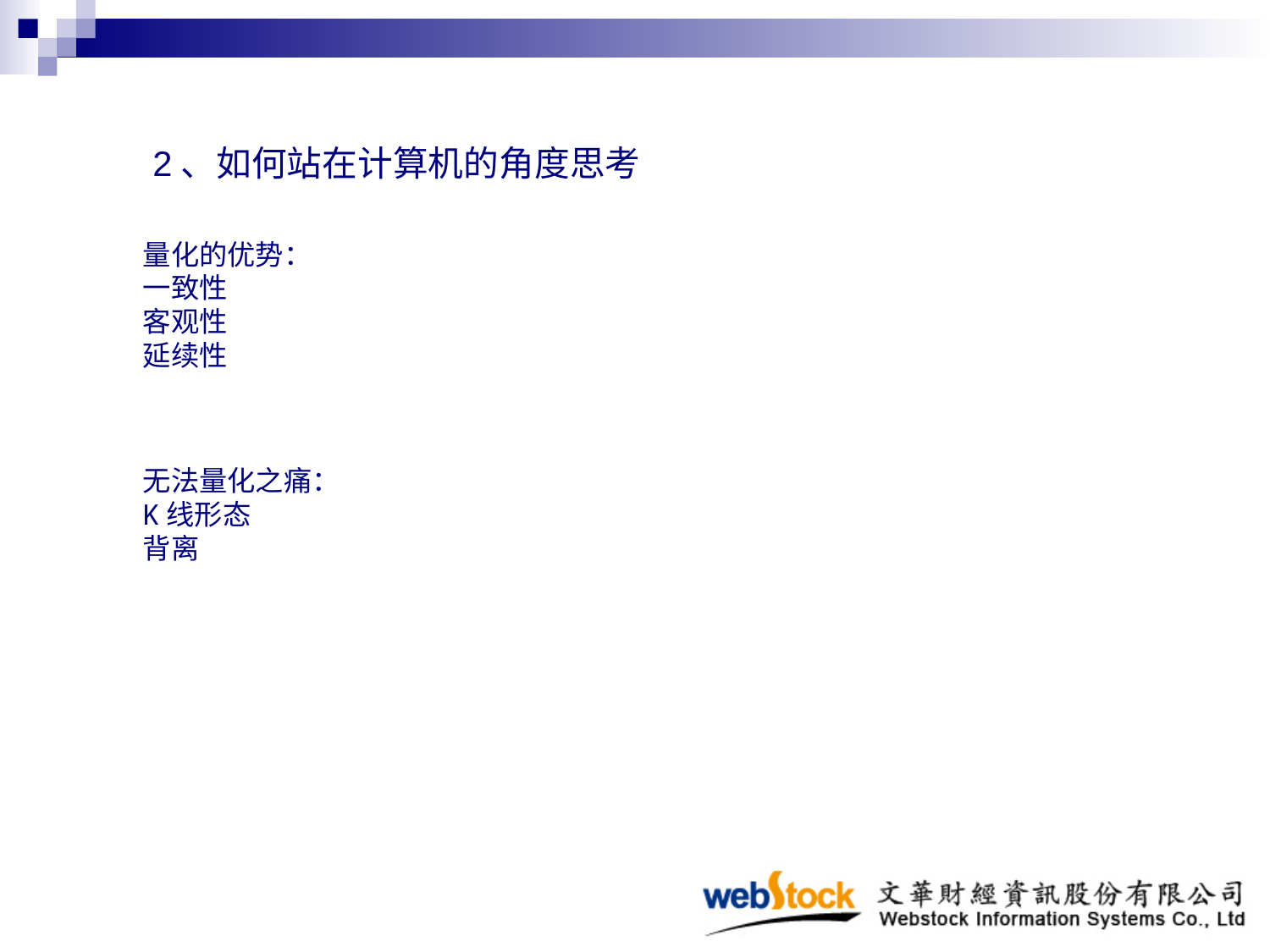

2、如何站在计算机的角度思考
量化的优势：
一致性
客观性
延续性
无法量化之痛：
K线形态
背离